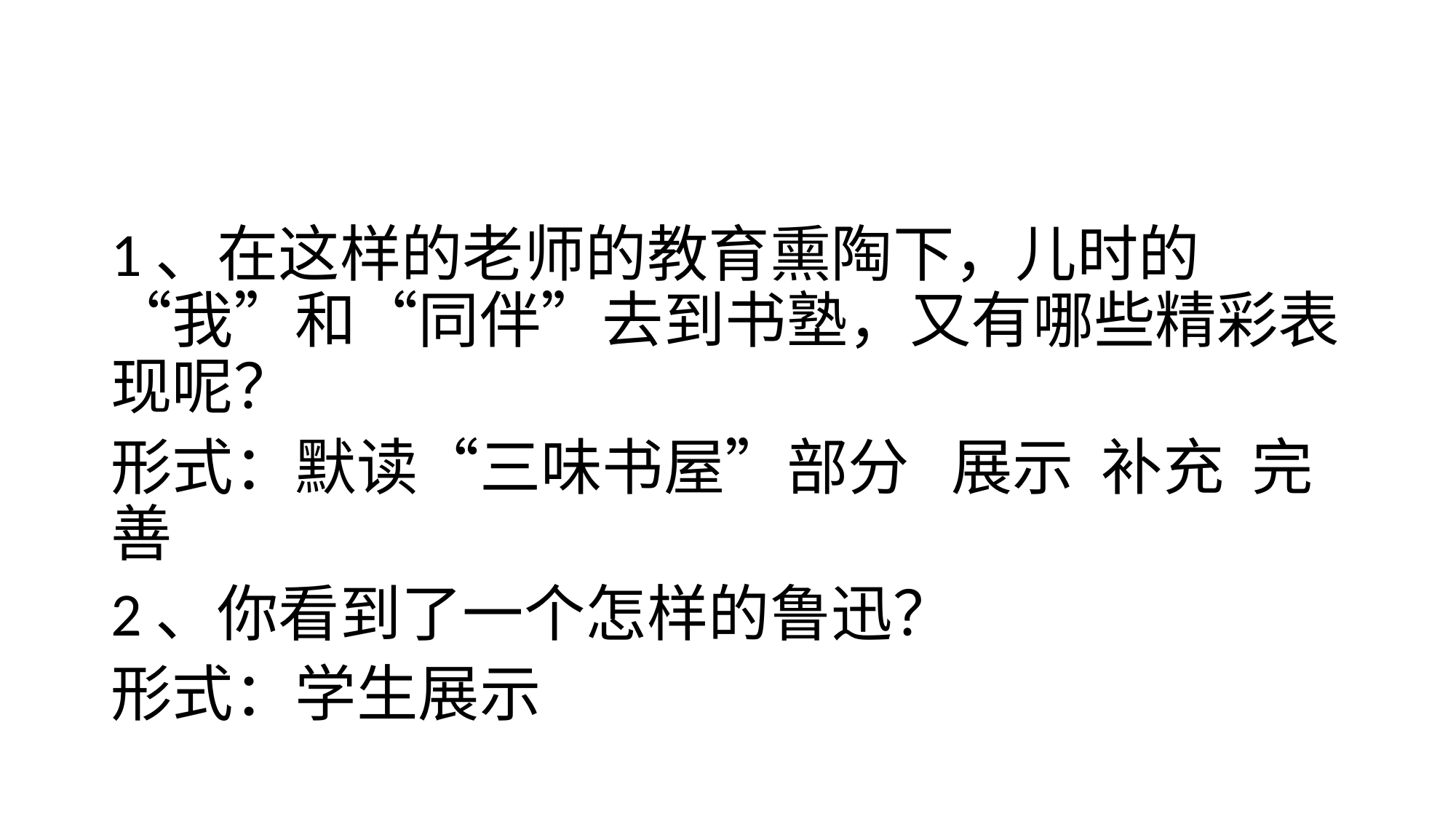

#
1、在这样的老师的教育熏陶下，儿时的“我”和“同伴”去到书塾，又有哪些精彩表现呢？
形式：默读“三味书屋”部分   展示  补充  完善
2、你看到了一个怎样的鲁迅？
形式：学生展示